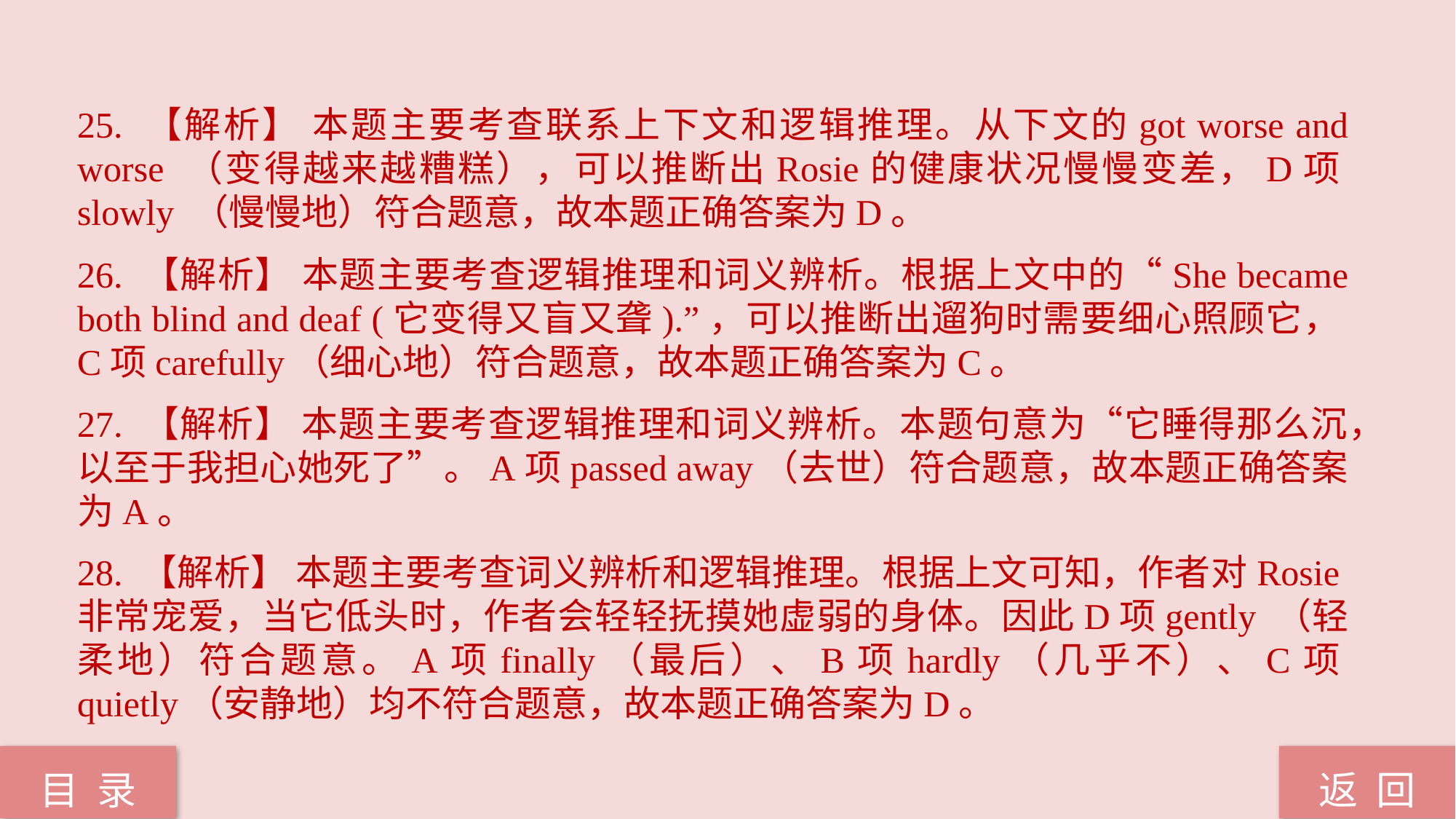

25. 【解析】 本题主要考查联系上下文和逻辑推理。从下文的got worse and worse （变得越来越糟糕），可以推断出Rosie的健康状况慢慢变差，D项slowly （慢慢地）符合题意，故本题正确答案为D。
26. 【解析】 本题主要考查逻辑推理和词义辨析。根据上文中的“She became both blind and deaf (它变得又盲又聋).”，可以推断出遛狗时需要细心照顾它，C项carefully（细心地）符合题意，故本题正确答案为C。
27. 【解析】 本题主要考查逻辑推理和词义辨析。本题句意为“它睡得那么沉，以至于我担心她死了”。A项passed away（去世）符合题意，故本题正确答案为A。
28. 【解析】 本题主要考查词义辨析和逻辑推理。根据上文可知，作者对Rosie非常宠爱，当它低头时，作者会轻轻抚摸她虚弱的身体。因此D项gently （轻柔地）符合题意。A项finally（最后）、B项hardly（几乎不）、C项quietly（安静地）均不符合题意，故本题正确答案为D。
返  回